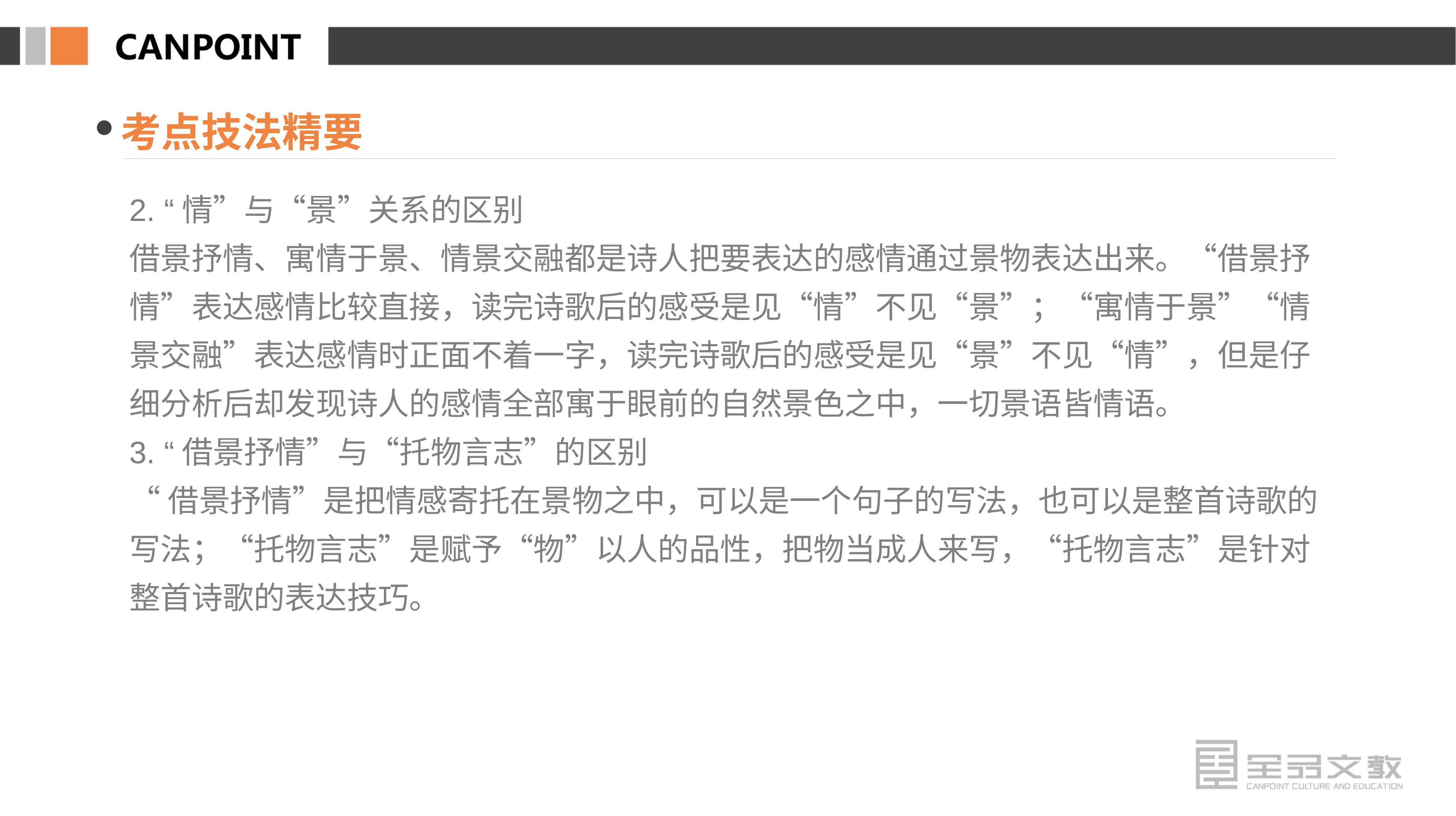

考点技法精要

2. “情”与“景”关系的区别
借景抒情、寓情于景、情景交融都是诗人把要表达的感情通过景物表达出来。“借景抒情”表达感情比较直接，读完诗歌后的感受是见“情”不见“景”；“寓情于景”“情景交融”表达感情时正面不着一字，读完诗歌后的感受是见“景”不见“情”，但是仔细分析后却发现诗人的感情全部寓于眼前的自然景色之中，一切景语皆情语。
3. “借景抒情”与“托物言志”的区别
“借景抒情”是把情感寄托在景物之中，可以是一个句子的写法，也可以是整首诗歌的写法；“托物言志”是赋予“物”以人的品性，把物当成人来写，“托物言志”是针对整首诗歌的表达技巧。